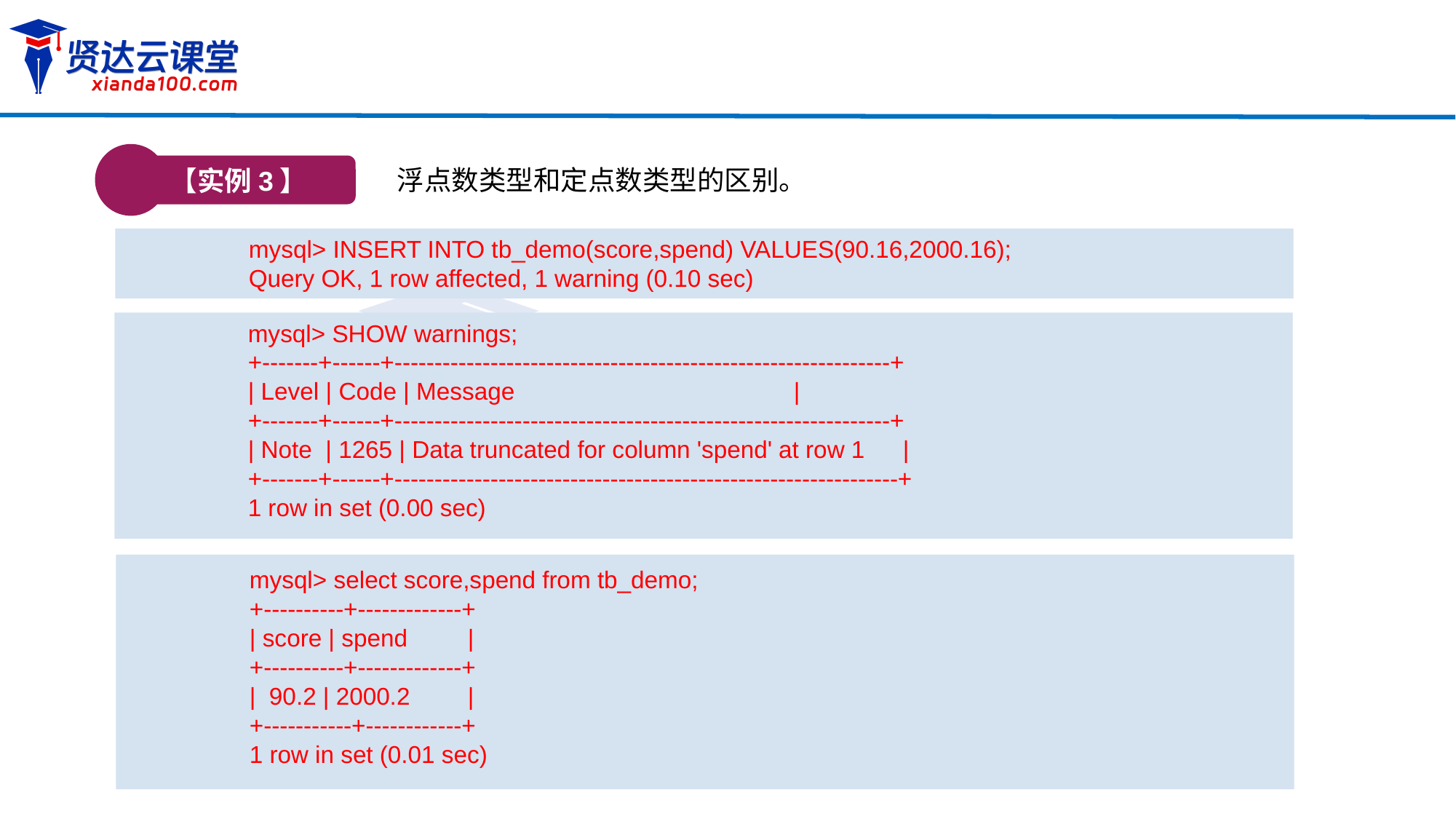

【实例3】
浮点数类型和定点数类型的区别。

mysql> INSERT INTO tb_demo(score,spend) VALUES(90.16,2000.16);
Query OK, 1 row affected, 1 warning (0.10 sec)

mysql> SHOW warnings;
+-------+------+--------------------------------------------------------------+
| Level | Code | Message                         		|
+-------+------+--------------------------------------------------------------+
| Note  | 1265 | Data truncated for column 'spend' at row 1 	|
+-------+------+---------------------------------------------------------------+
1 row in set (0.00 sec)

mysql> select score,spend from tb_demo;
+----------+-------------+
| score | spend	|
+----------+-------------+
|  90.2 | 2000.2	|
+-----------+------------+
1 row in set (0.01 sec)